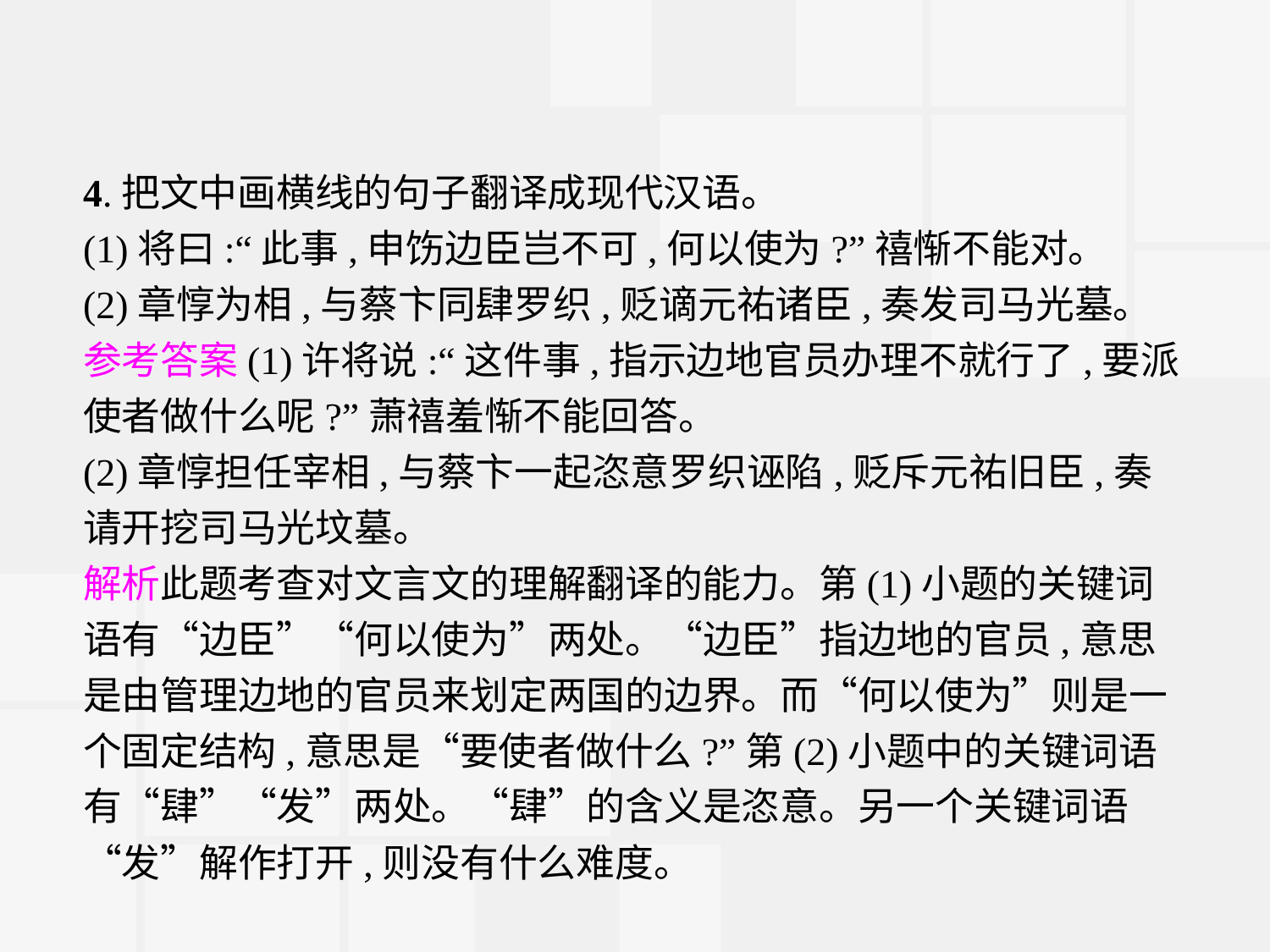

4.把文中画横线的句子翻译成现代汉语。
(1)将曰:“此事,申饬边臣岂不可,何以使为?”禧惭不能对。
(2)章惇为相,与蔡卞同肆罗织,贬谪元祐诸臣,奏发司马光墓。
参考答案(1)许将说:“这件事,指示边地官员办理不就行了,要派使者做什么呢?”萧禧羞惭不能回答。
(2)章惇担任宰相,与蔡卞一起恣意罗织诬陷,贬斥元祐旧臣,奏请开挖司马光坟墓。
解析此题考查对文言文的理解翻译的能力。第(1)小题的关键词语有“边臣”“何以使为”两处。“边臣”指边地的官员,意思是由管理边地的官员来划定两国的边界。而“何以使为”则是一个固定结构,意思是“要使者做什么?”第(2)小题中的关键词语有“肆”“发”两处。“肆”的含义是恣意。另一个关键词语“发”解作打开,则没有什么难度。